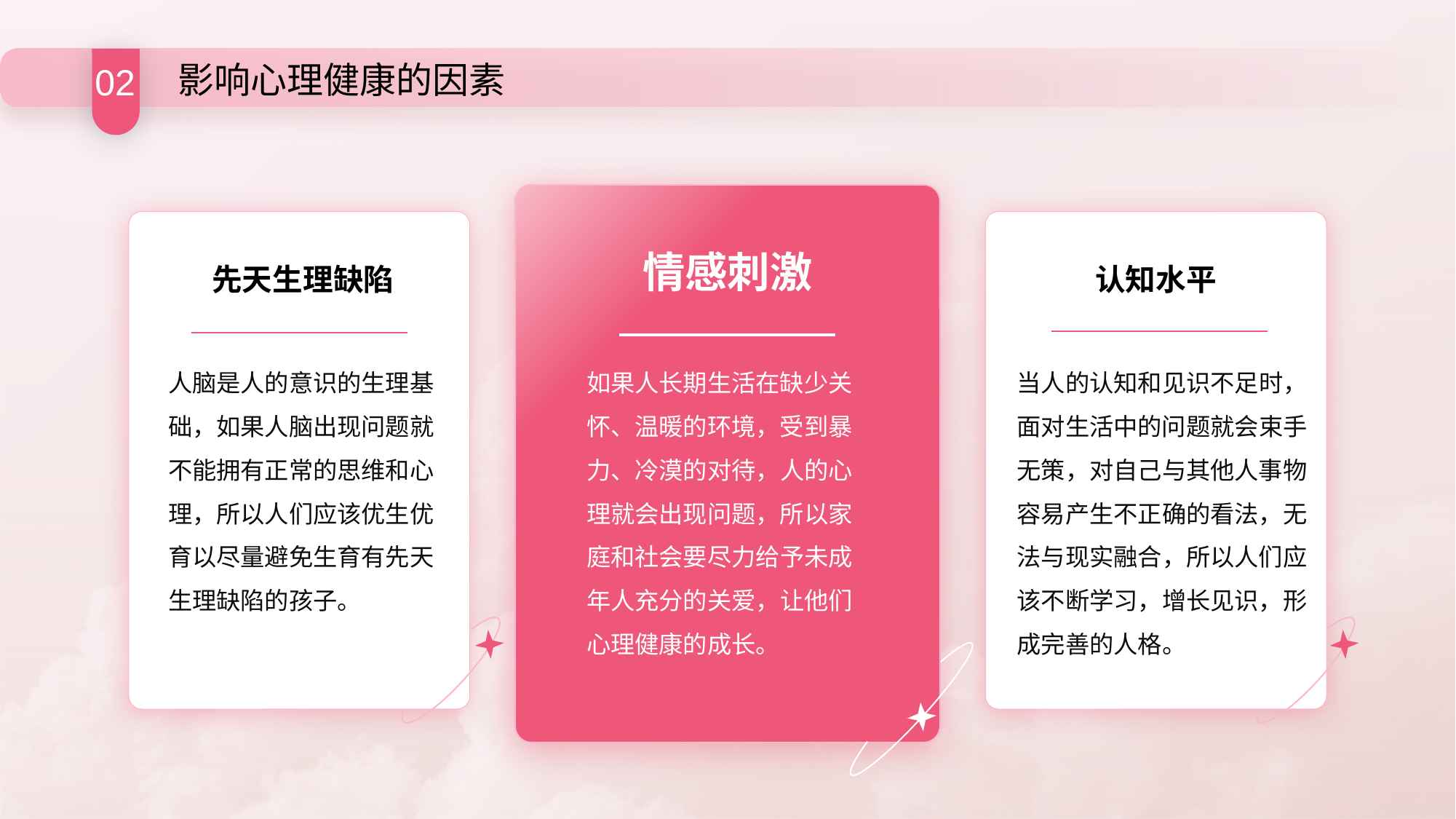

02
影响心理健康的因素

情感刺激
先天生理缺陷
认知水平
人脑是人的意识的生理基础，如果人脑出现问题就不能拥有正常的思维和心理，所以人们应该优生优育以尽量避免生育有先天生理缺陷的孩子。
如果人长期生活在缺少关怀、温暖的环境，受到暴力、冷漠的对待，人的心理就会出现问题，所以家庭和社会要尽力给予未成年人充分的关爱，让他们心理健康的成长。
当人的认知和见识不足时，面对生活中的问题就会束手无策，对自己与其他人事物容易产生不正确的看法，无法与现实融合，所以人们应该不断学习，增长见识，形成完善的人格。